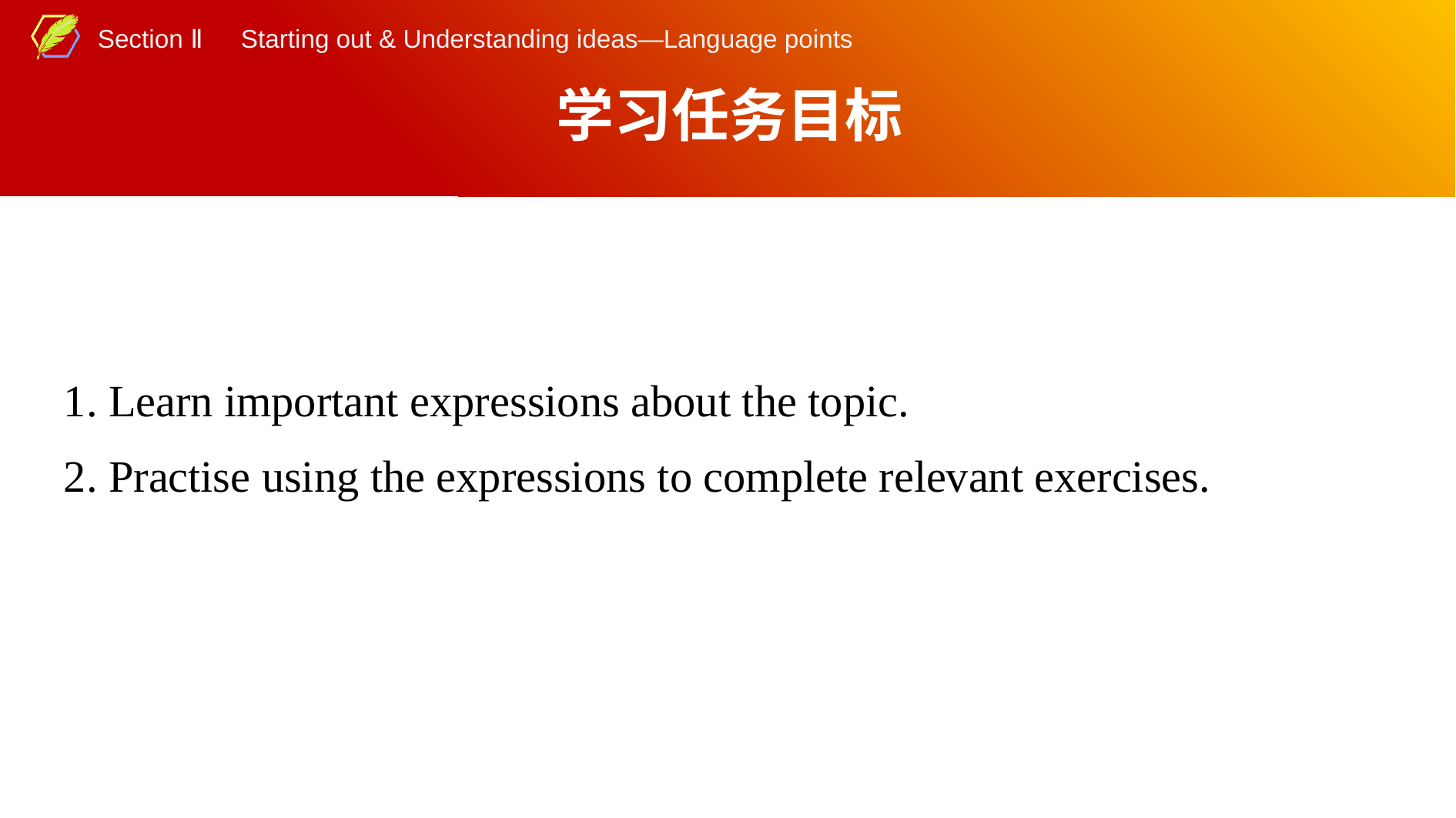

学习任务目标
1. Learn important expressions about the topic.
2. Practise using the expressions to complete relevant exercises.